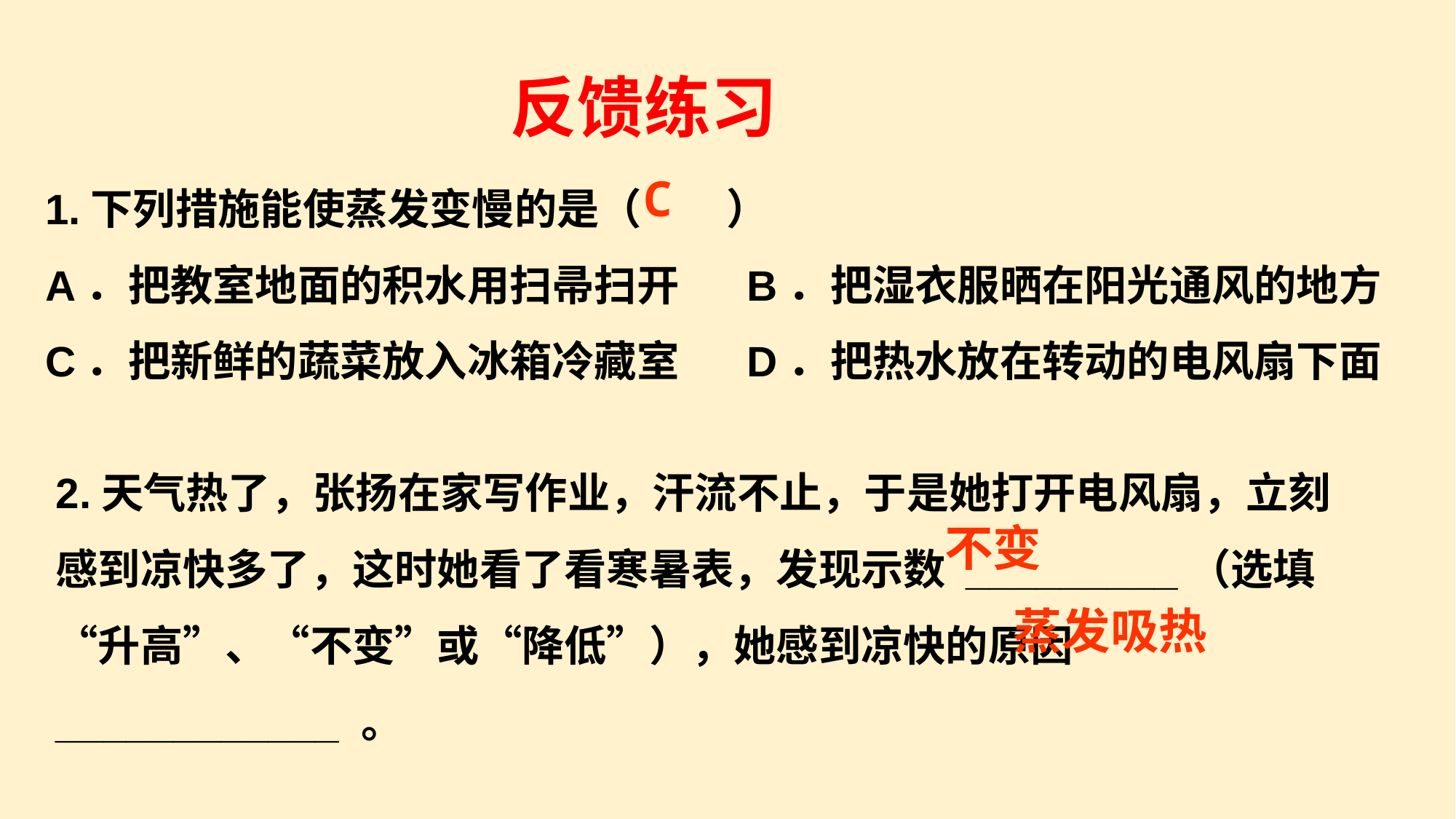

反馈练习
1.下列措施能使蒸发变慢的是（　　）
A．把教室地面的积水用扫帚扫开      B．把湿衣服晒在阳光通风的地方
C．把新鲜的蔬菜放入冰箱冷藏室      D．把热水放在转动的电风扇下面
C
2.天气热了，张扬在家写作业，汗流不止，于是她打开电风扇，立刻感到凉快多了，这时她看了看寒暑表，发现示数 _________（选填“升高”、“不变”或“降低”），她感到凉快的原因____________ 。
不变
蒸发吸热